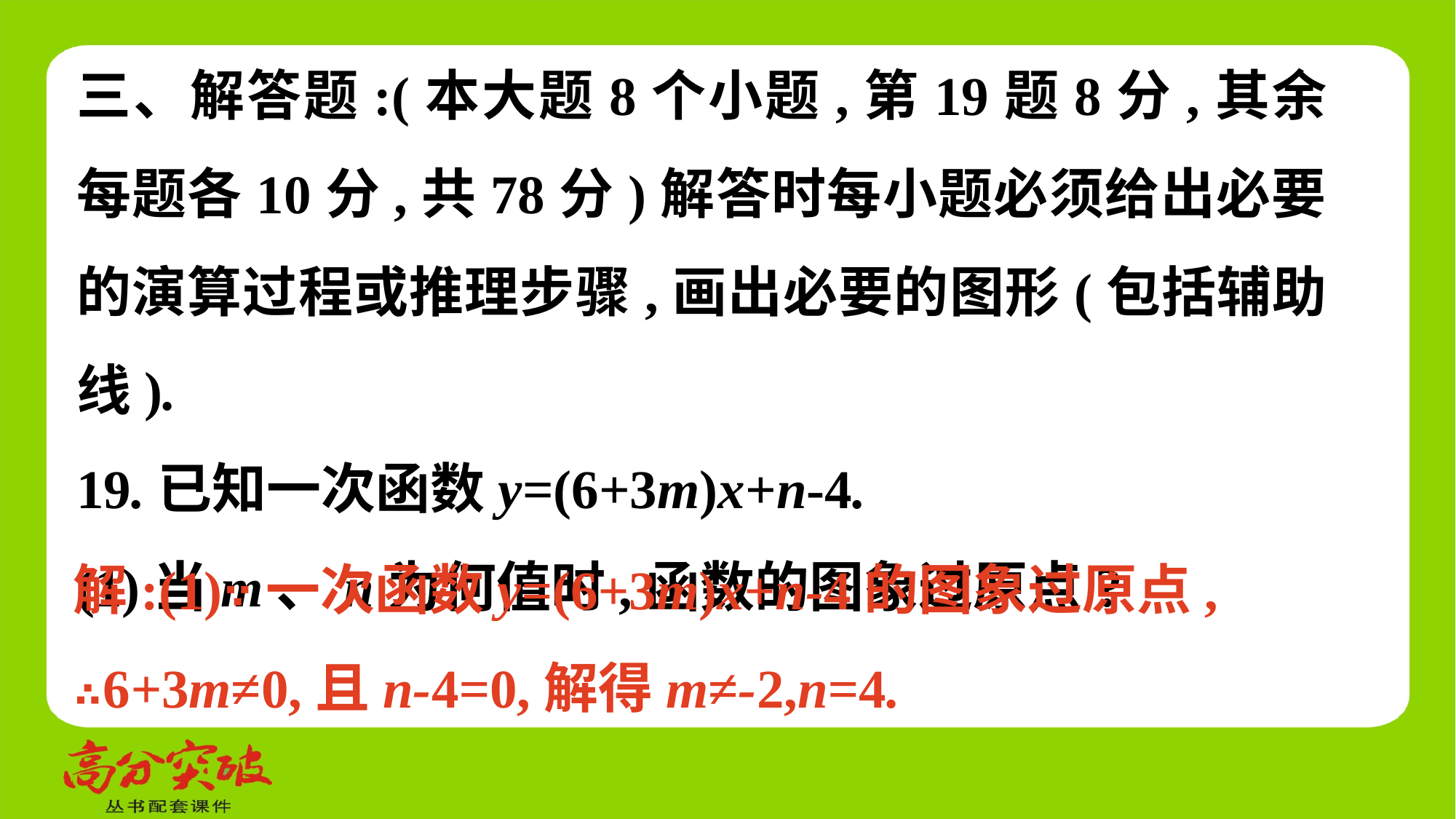

三、解答题:(本大题8个小题,第19题8分,其余每题各10分,共78分)解答时每小题必须给出必要的演算过程或推理步骤,画出必要的图形(包括辅助线).
19.已知一次函数y=(6+3m)x+n-4.
(1)当m、n为何值时,函数的图象过原点?
解:(1)∵一次函数y=(6+3m)x+n-4的图象过原点,
∴6+3m≠0,且n-4=0,解得m≠-2,n=4.